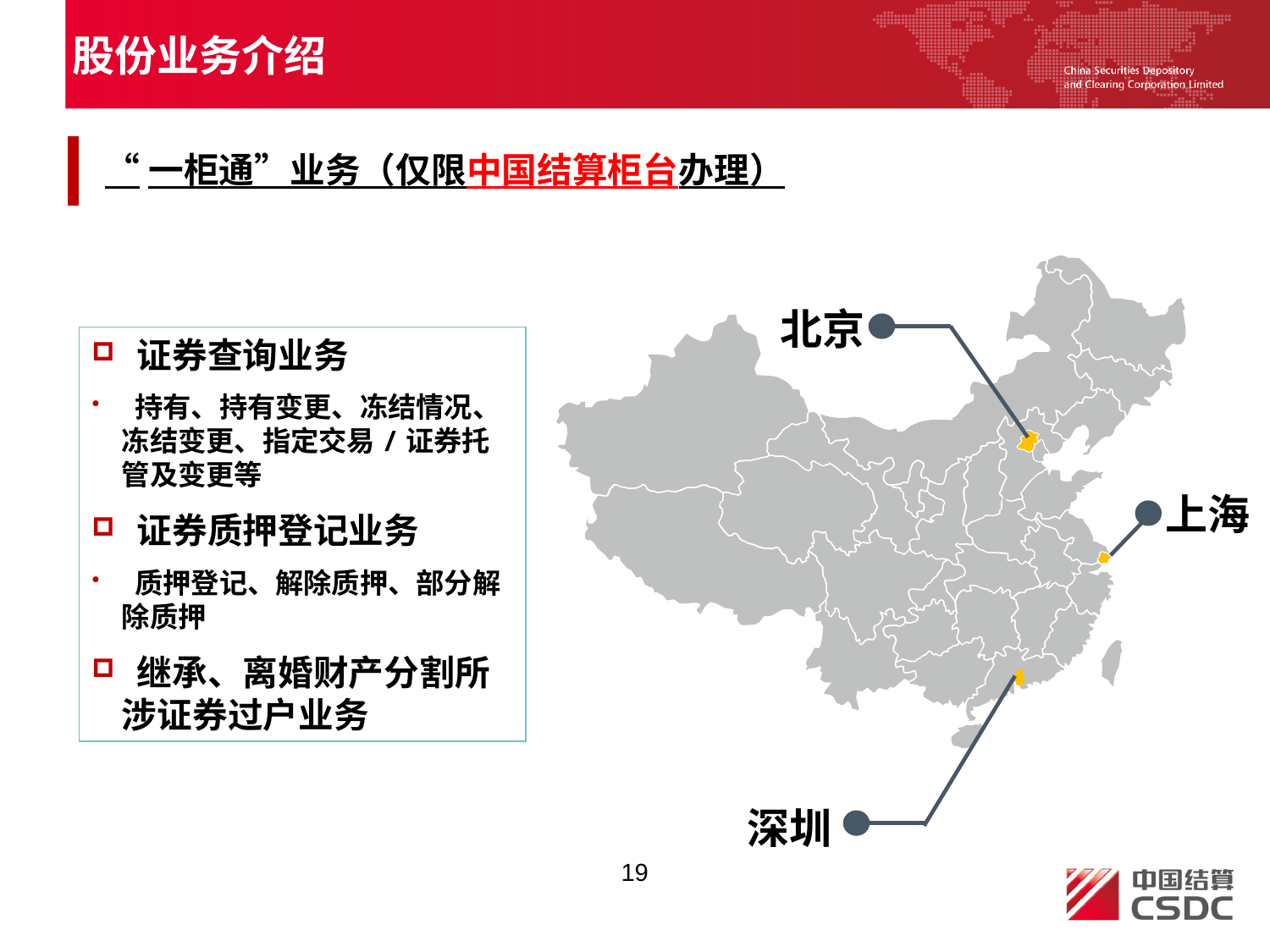

股份业务介绍
“一柜通”业务（仅限中国结算柜台办理）

北京

 证券查询业务
 持有、持有变更、冻结情况、冻结变更、指定交易/证券托管及变更等
 证券质押登记业务
 质押登记、解除质押、部分解除质押
 继承、离婚财产分割所  涉证券过户业务
上海

深圳
19